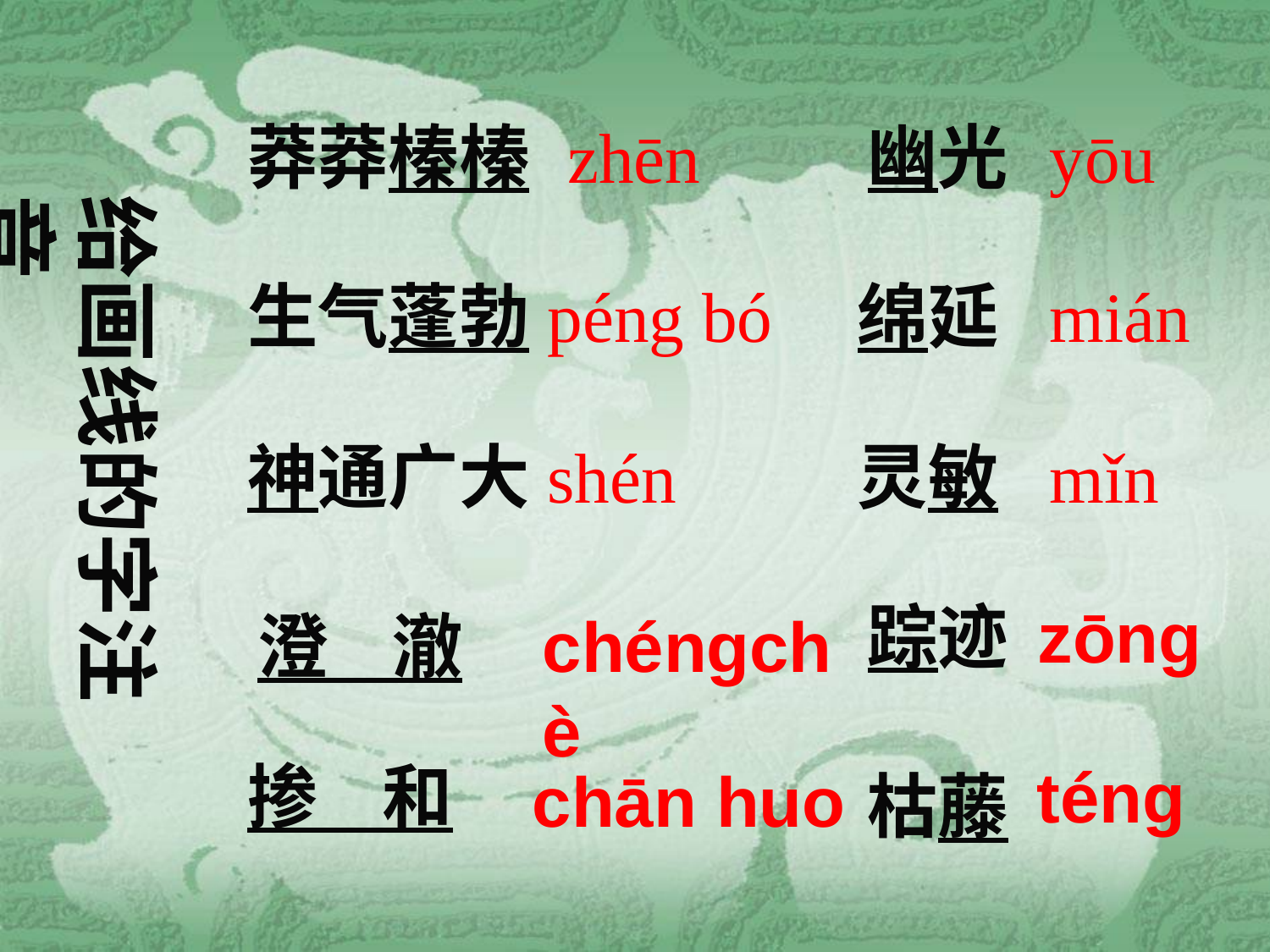

yōu
莽莽榛榛
zhēn
幽光
给画线的字注音
生气蓬勃
péng bó
绵延
mián
神通广大
shén
灵敏
mǐn
踪迹
zōng
澄    澈
chéngchè
掺    和
téng
chān huo
枯藤